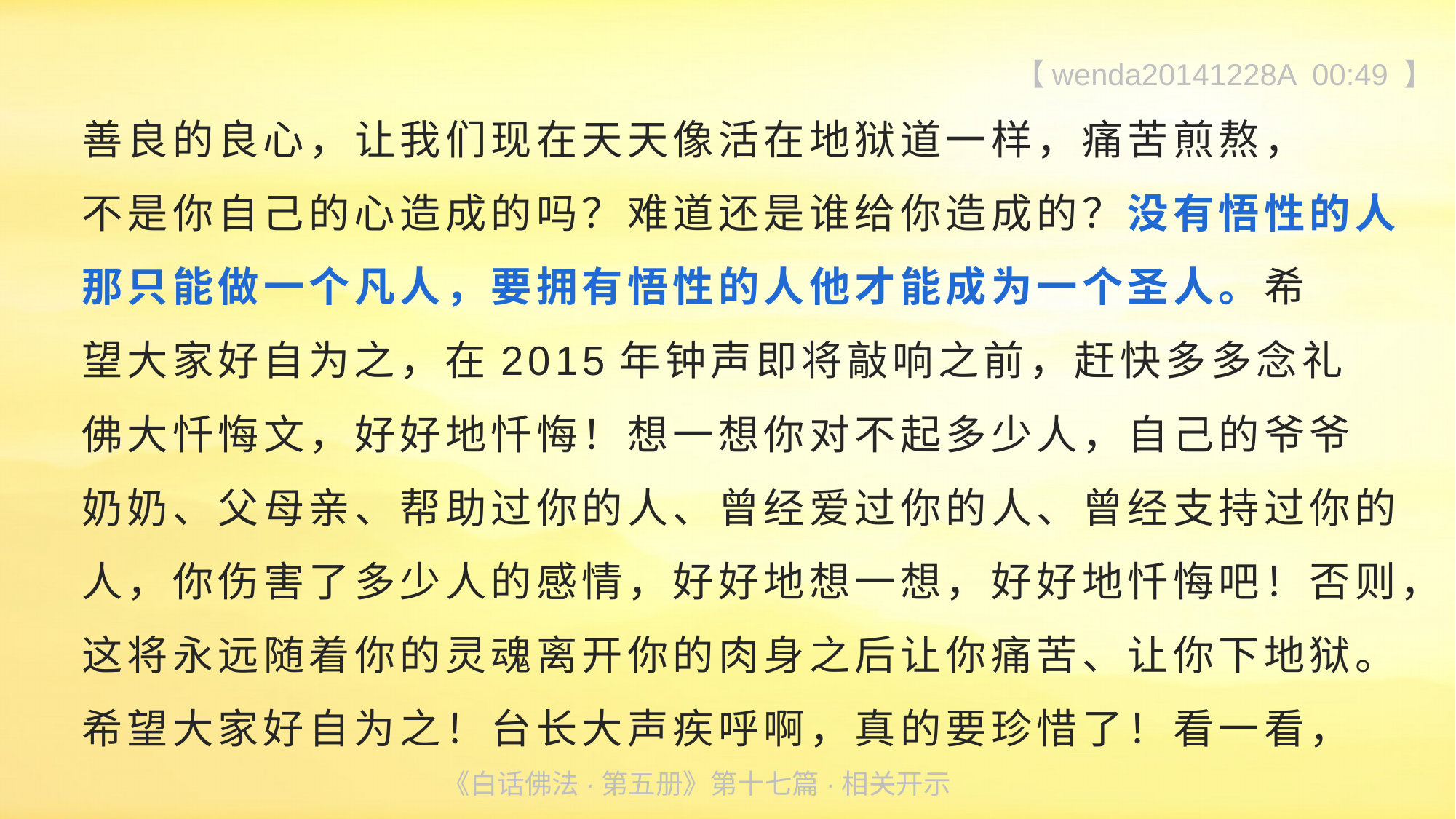

【wenda20141228A  00:49 】
善良的良心，让我们现在天天像活在地狱道一样，痛苦煎熬，
不是你自己的心造成的吗？难道还是谁给你造成的？没有悟性的人那只能做一个凡人，要拥有悟性的人他才能成为一个圣人。希
望大家好自为之，在2015年钟声即将敲响之前，赶快多多念礼
佛大忏悔文，好好地忏悔！想一想你对不起多少人，自己的爷爷
奶奶、父母亲、帮助过你的人、曾经爱过你的人、曾经支持过你的人，你伤害了多少人的感情，好好地想一想，好好地忏悔吧！否则，这将永远随着你的灵魂离开你的肉身之后让你痛苦、让你下地狱。希望大家好自为之！台长大声疾呼啊，真的要珍惜了！看一看，
《白话佛法·第五册》第十七篇·相关开示